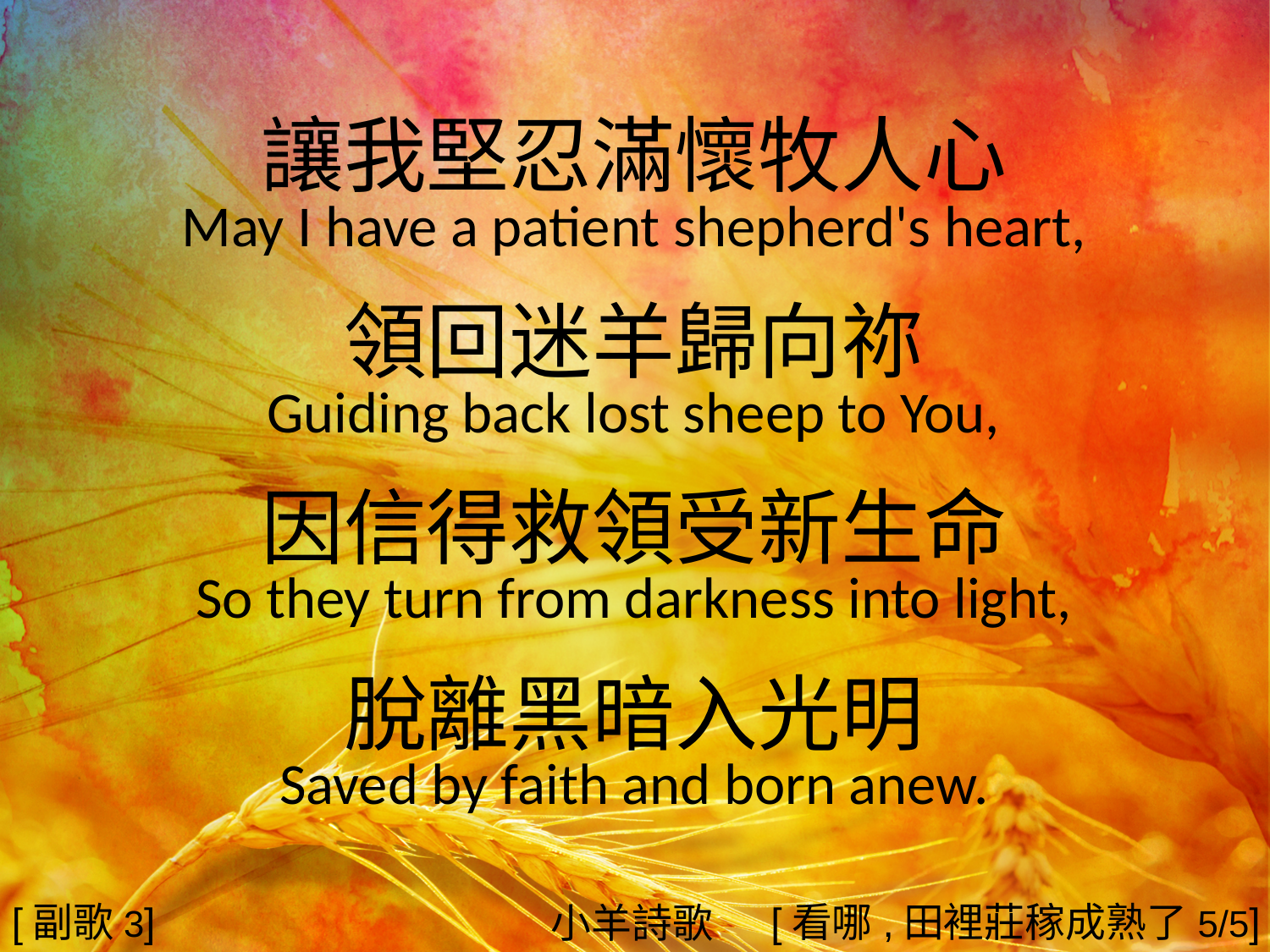

讓我堅忍滿懷牧人心
May I have a patient shepherd's heart,

領回迷羊歸向祢
Guiding back lost sheep to You,

因信得救領受新生命
So they turn from darkness into light,

脫離黑暗入光明
Saved by faith and born anew.
#

[副歌3]
[看哪,田裡莊稼成熟了5/5]
小羊詩歌